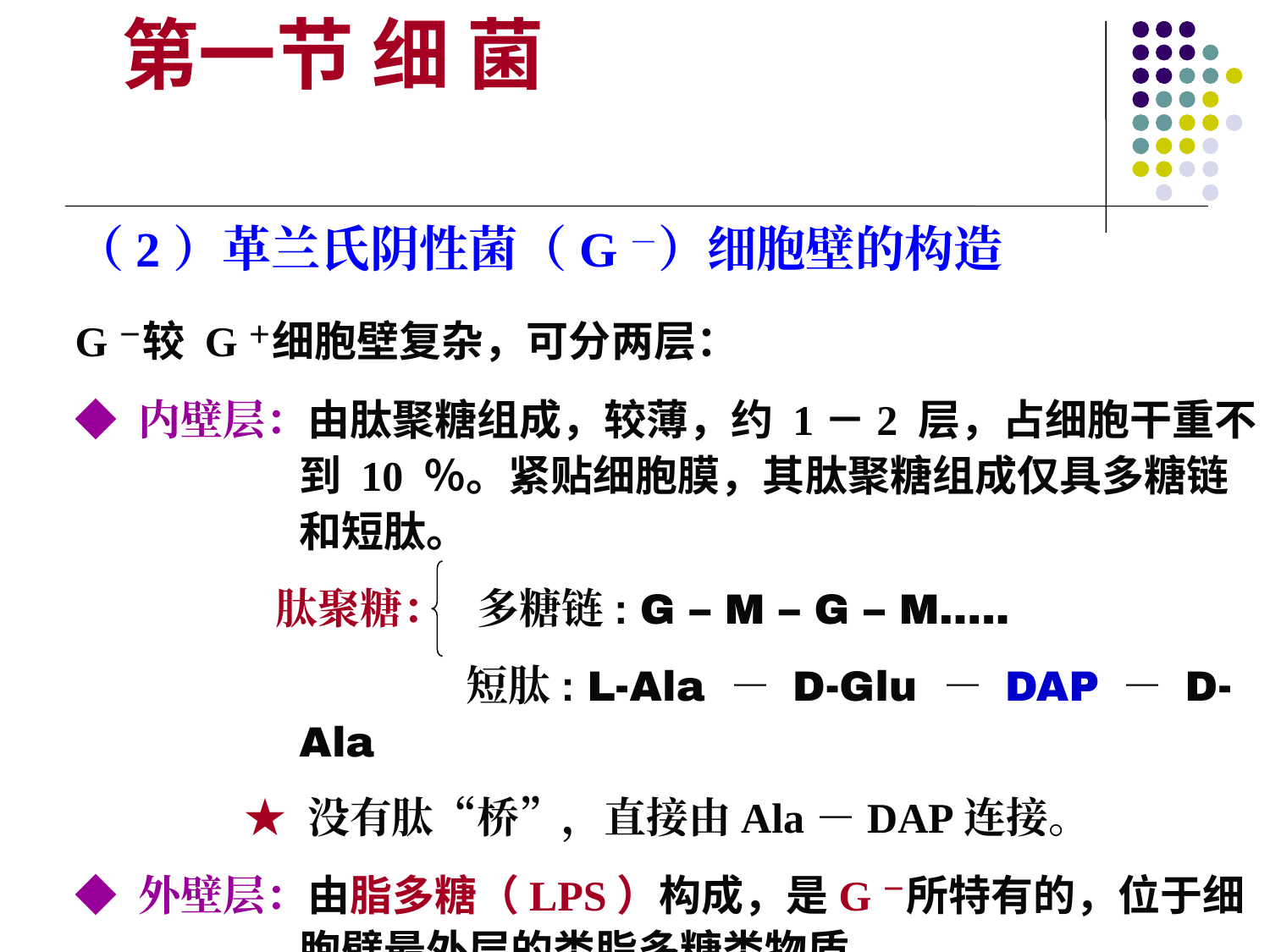

第一节 细 菌
（2）革兰氏阴性菌（G－）细胞壁的构造
G－较 G＋细胞壁复杂，可分两层：
◆ 内壁层：由肽聚糖组成，较薄，约 1－2 层，占细胞干重不到 10 ％。紧贴细胞膜，其肽聚糖组成仅具多糖链和短肽。
                  肽聚糖：   多糖链: G – M – G – M…..
                                    短肽: L-Ala － D-Glu － DAP － D-Ala
                ★ 没有肽“桥”，直接由Ala－DAP连接。
◆ 外壁层：由脂多糖（LPS）构成，是G－所特有的，位于细胞壁最外层的类脂多糖类物质。